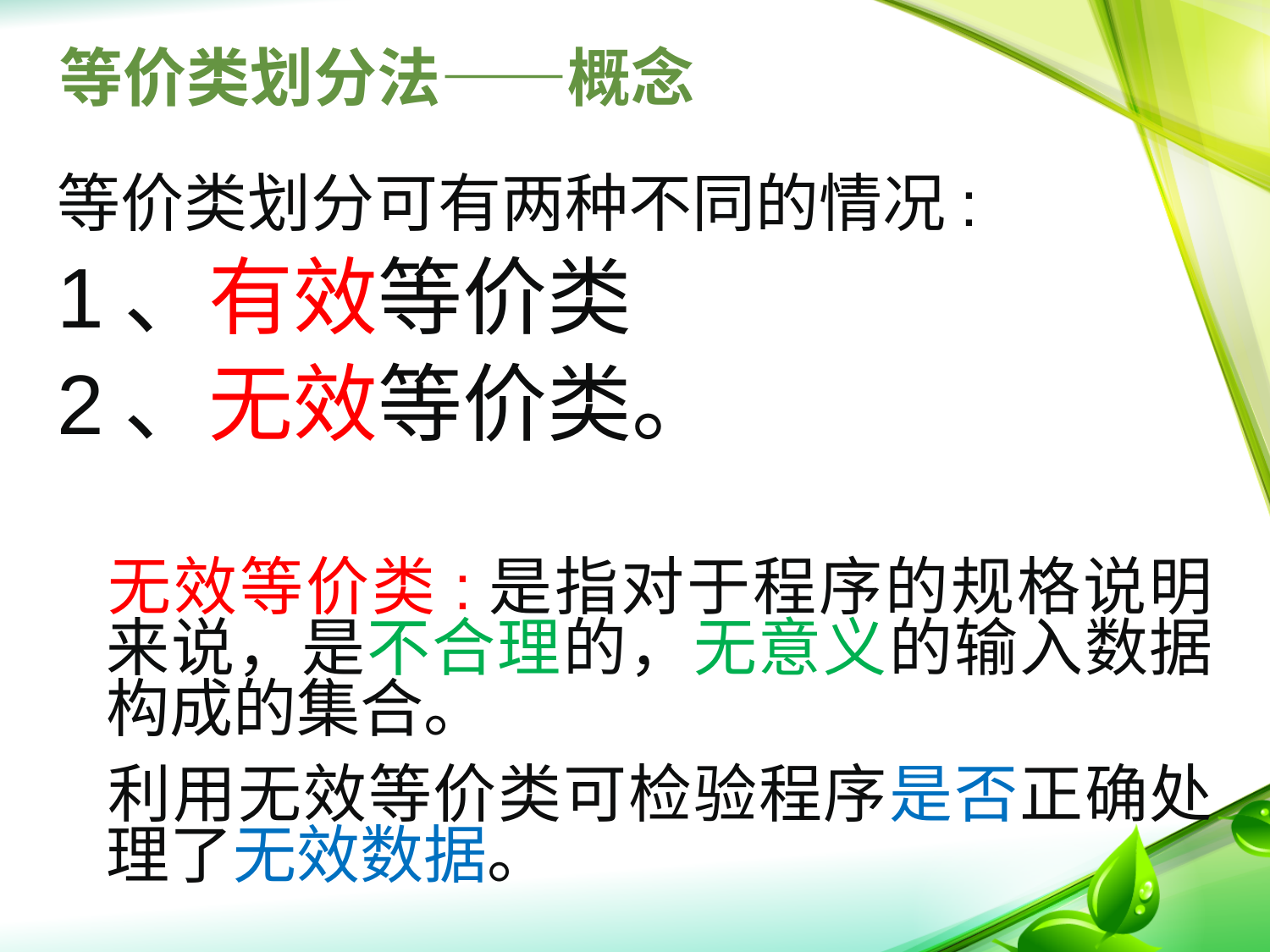

# 等价类划分法——概念
等价类划分可有两种不同的情况:
1、有效等价类
2、无效等价类。

  无效等价类:是指对于程序的规格说明来说，是不合理的，无意义的输入数据构成的集合。
	利用无效等价类可检验程序是否正确处理了无效数据。